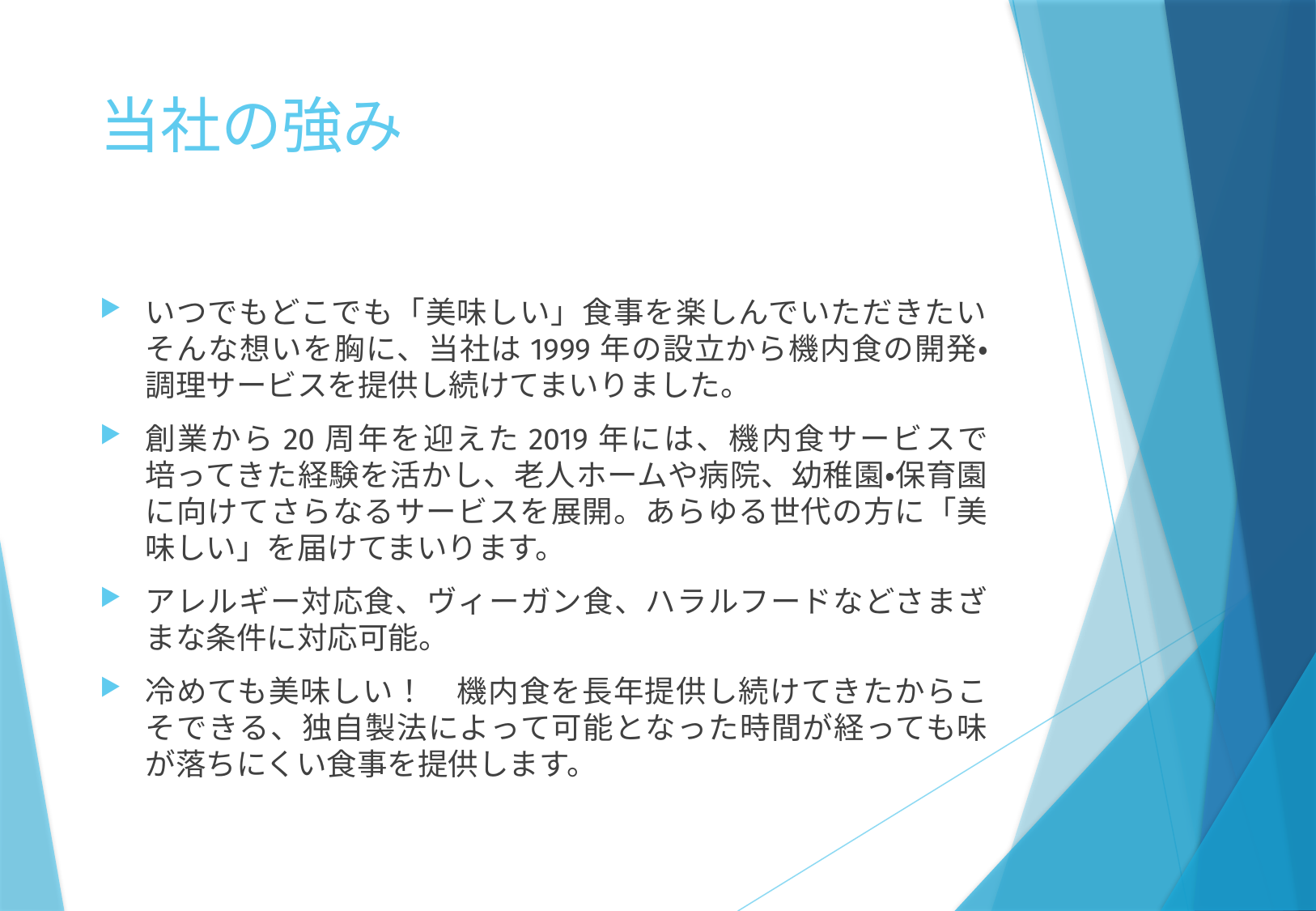

# 当社の強み
いつでもどこでも「美味しい」食事を楽しんでいただきたい
そんな想いを胸に、当社は1999年の設立から機内食の開発・調理サービスを提供し続けてまいりました。
創業から20周年を迎えた2019年には、機内食サービスで培ってきた経験を活かし、老人ホームや病院、幼稚園・保育園に向けてさらなるサービスを展開。あらゆる世代の方に「美味しい」を届けてまいります。
アレルギー対応食、ヴィーガン食、ハラルフードなどさまざまな条件に対応可能。
冷めても美味しい！　機内食を長年提供し続けてきたからこそできる、独自製法によって可能となった時間が経っても味が落ちにくい食事を提供します。